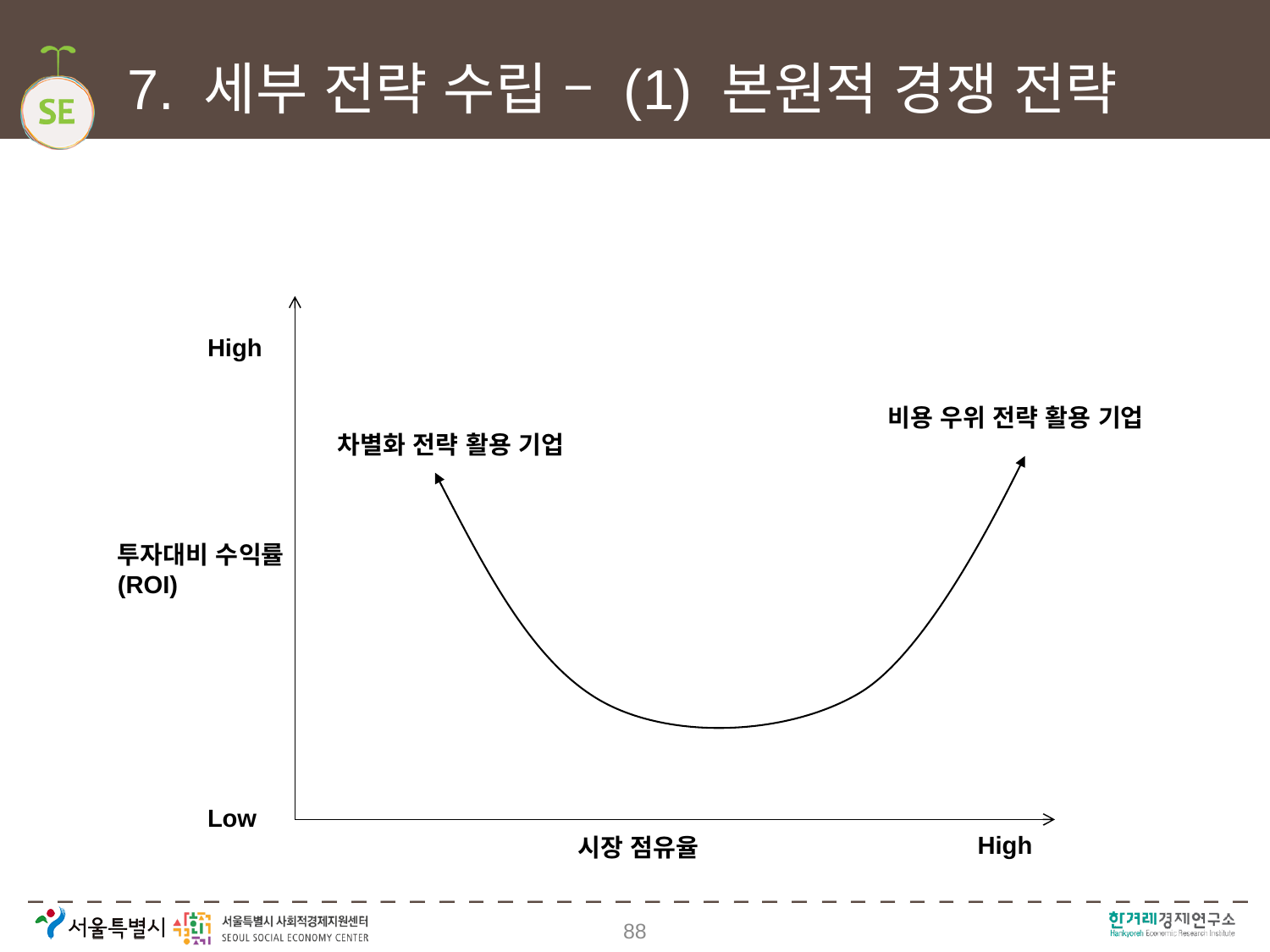

# 7. 세부 전략 수립 – (1) 본원적 경쟁 전략
High
비용 우위 전략 활용 기업
차별화 전략 활용 기업

투자대비 수익률(ROI)
Low
High
시장 점유율
88